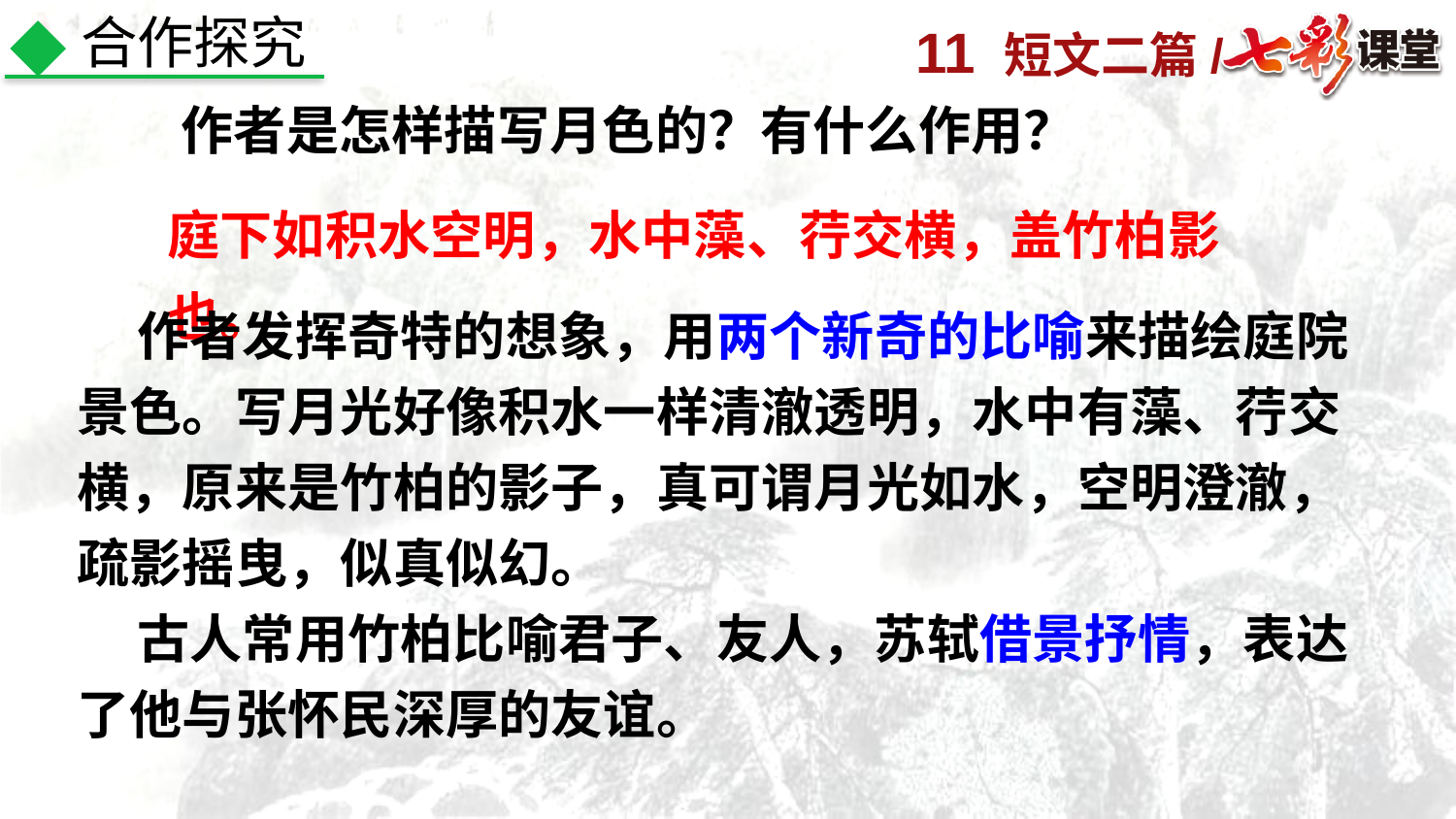

合作探究

作者是怎样描写月色的？有什么作用？
庭下如积水空明，水中藻、荇交横，盖竹柏影也。
    作者发挥奇特的想象，用两个新奇的比喻来描绘庭院景色。写月光好像积水一样清澈透明，水中有藻、荇交横，原来是竹柏的影子，真可谓月光如水，空明澄澈，疏影摇曳，似真似幻。
    古人常用竹柏比喻君子、友人，苏轼借景抒情，表达了他与张怀民深厚的友谊。